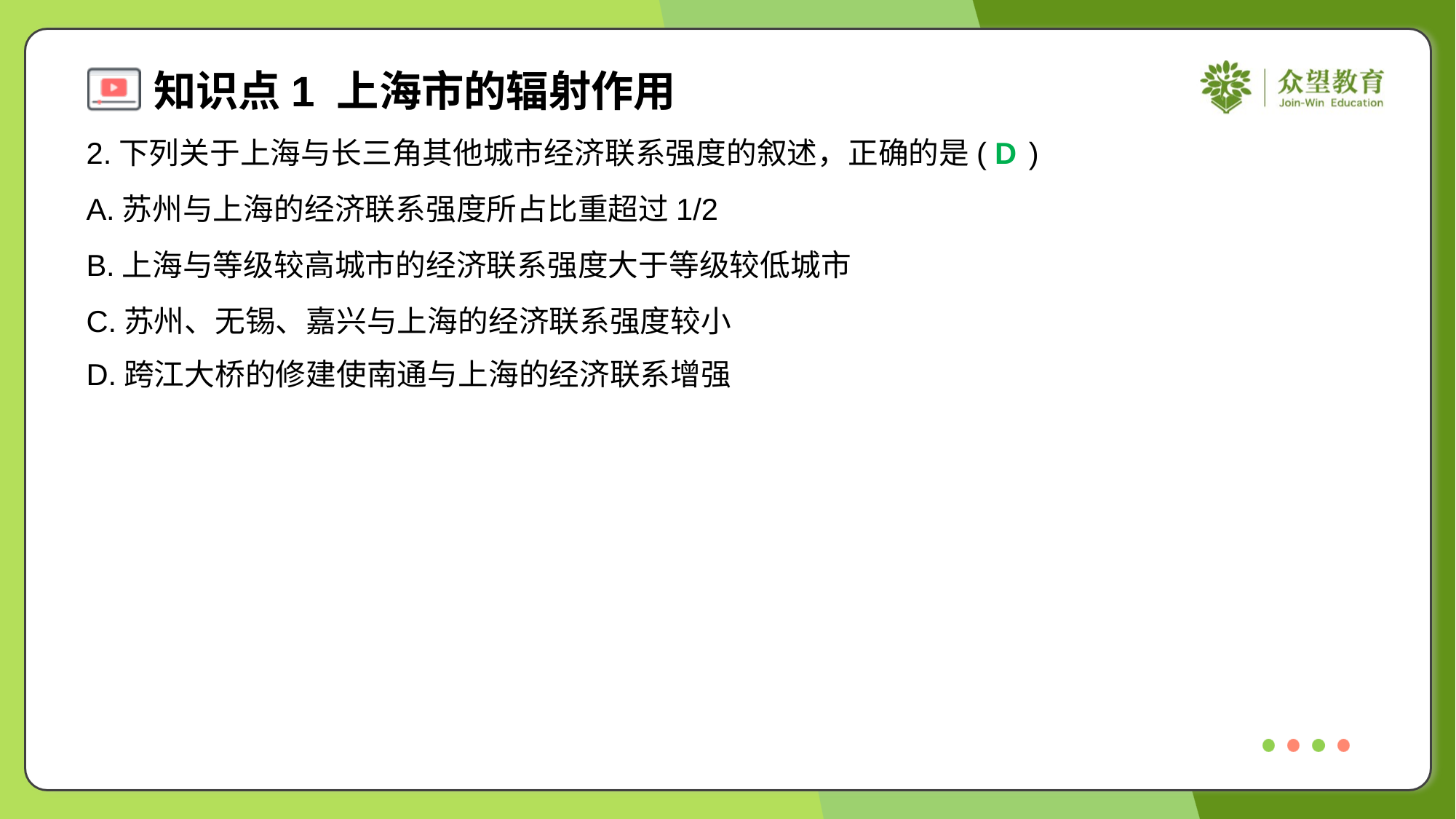

2.下列关于上海与长三角其他城市经济联系强度的叙述，正确的是(     )
D
A.苏州与上海的经济联系强度所占比重超过1/2
B.上海与等级较高城市的经济联系强度大于等级较低城市
C.苏州、无锡、嘉兴与上海的经济联系强度较小
D.跨江大桥的修建使南通与上海的经济联系增强